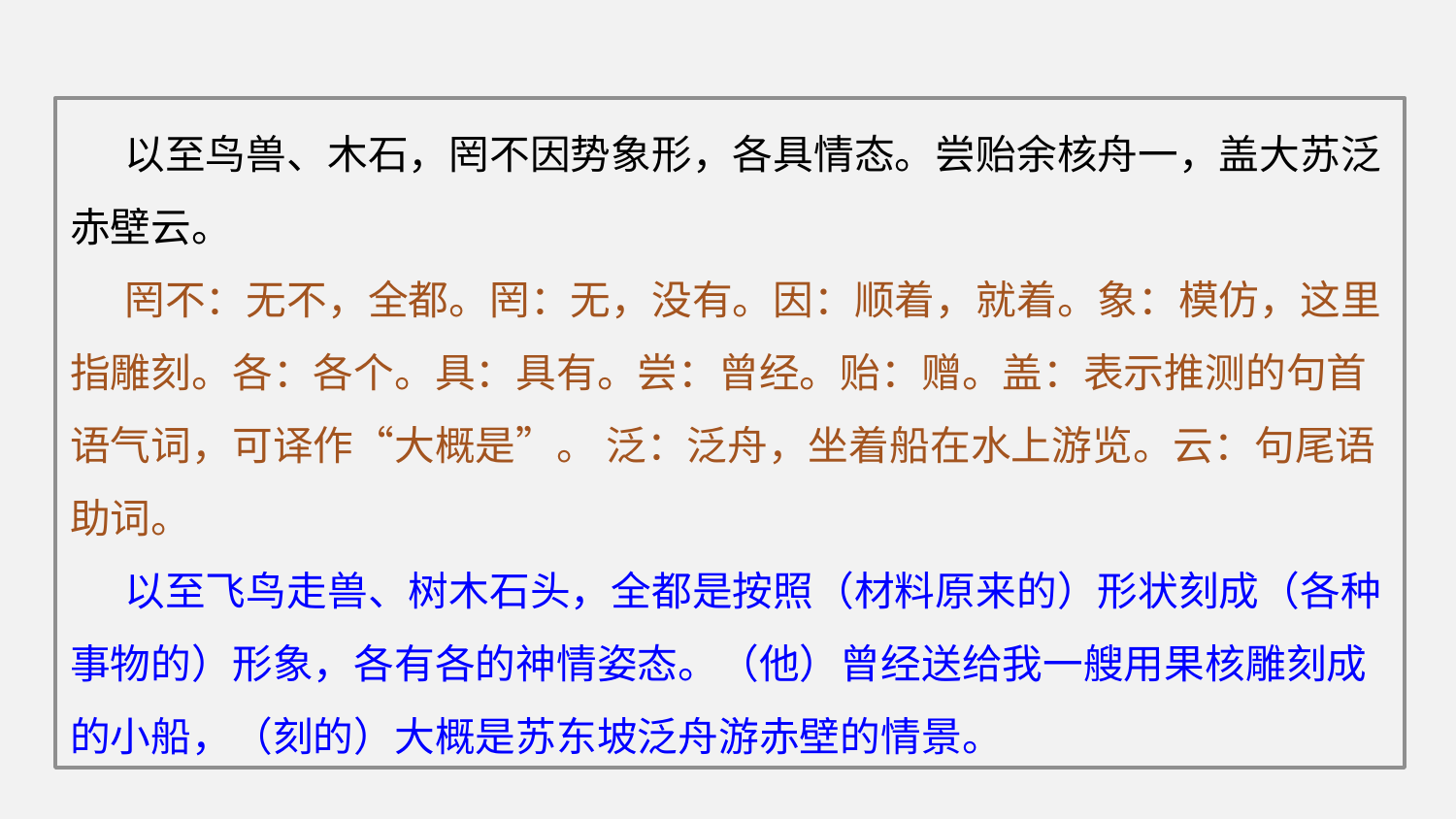

以至鸟兽、木石，罔不因势象形，各具情态。尝贻余核舟一，盖大苏泛赤壁云。
罔不：无不，全都。罔：无，没有。因：顺着，就着。象：模仿，这里指雕刻。各：各个。具：具有。尝：曾经。贻：赠。盖：表示推测的句首语气词，可译作“大概是”。 泛：泛舟，坐着船在水上游览。云：句尾语助词。
以至飞鸟走兽、树木石头，全都是按照（材料原来的）形状刻成（各种事物的）形象，各有各的神情姿态。（他）曾经送给我一艘用果核雕刻成的小船，（刻的）大概是苏东坡泛舟游赤壁的情景。